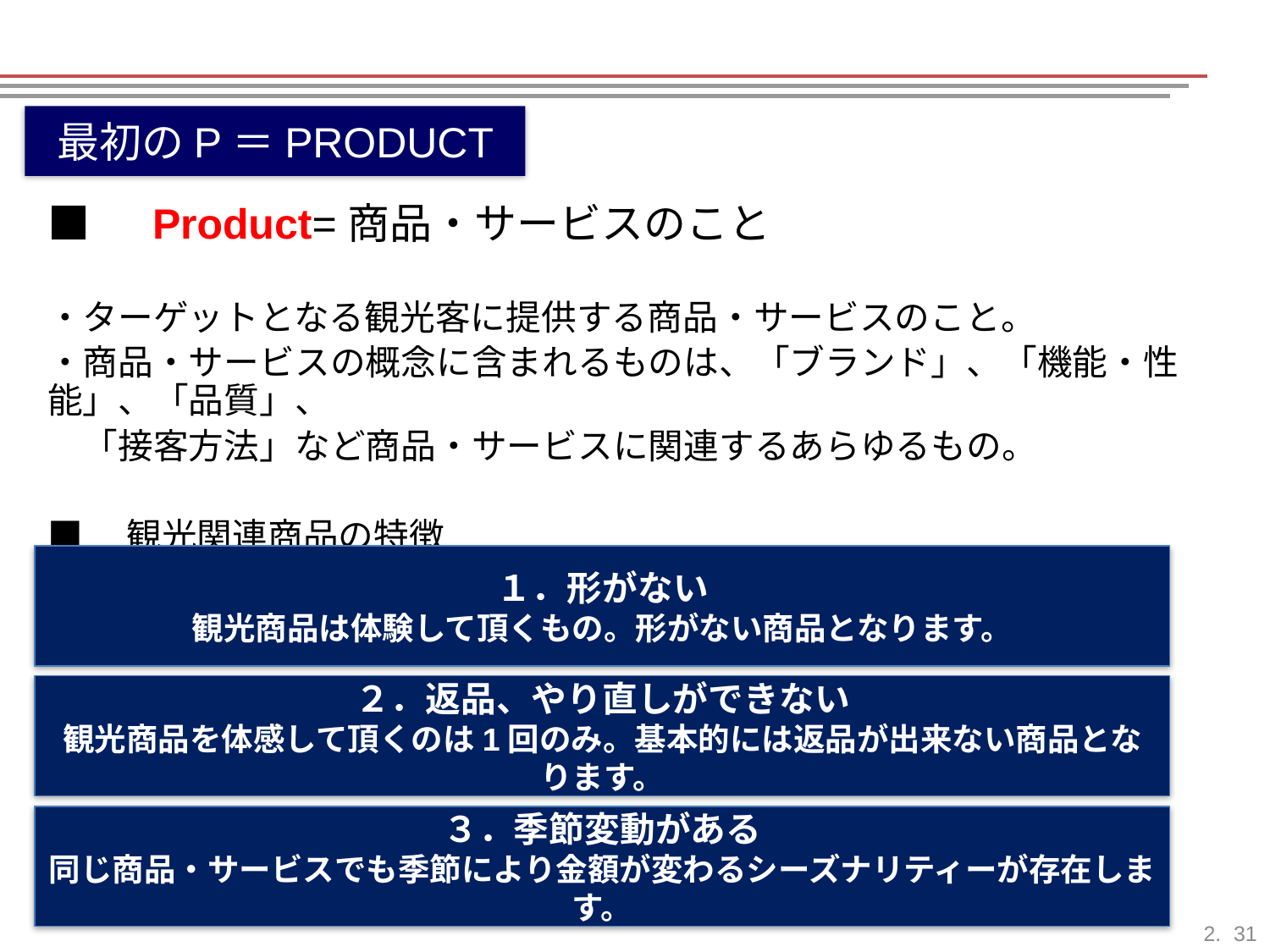

最初のP＝PRODUCT
■　Product=商品・サービスのこと

・ターゲットとなる観光客に提供する商品・サービスのこと。
・商品・サービスの概念に含まれるものは、「ブランド」、「機能・性能」、「品質」、
　「接客方法」など商品・サービスに関連するあらゆるもの。

■　観光関連商品の特徴

１．形がない
観光商品は体験して頂くもの。形がない商品となります。
２．返品、やり直しができない
観光商品を体感して頂くのは1回のみ。基本的には返品が出来ない商品となります。
３．季節変動がある
同じ商品・サービスでも季節により金額が変わるシーズナリティーが存在します。
31